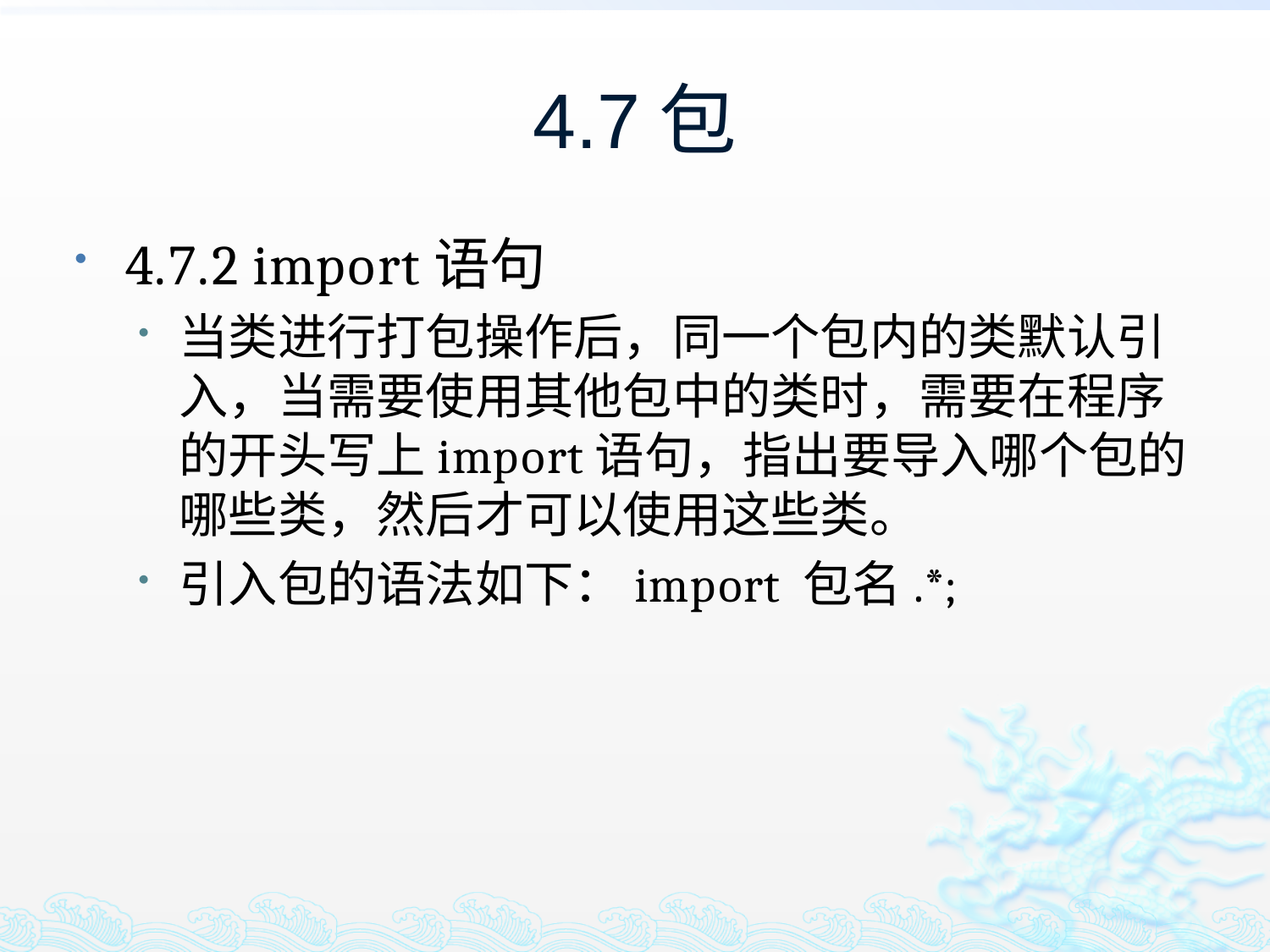

# 4.7包
4.7.2 import语句
当类进行打包操作后，同一个包内的类默认引入，当需要使用其他包中的类时，需要在程序的开头写上import语句，指出要导入哪个包的哪些类，然后才可以使用这些类。
引入包的语法如下：import 包名.*;